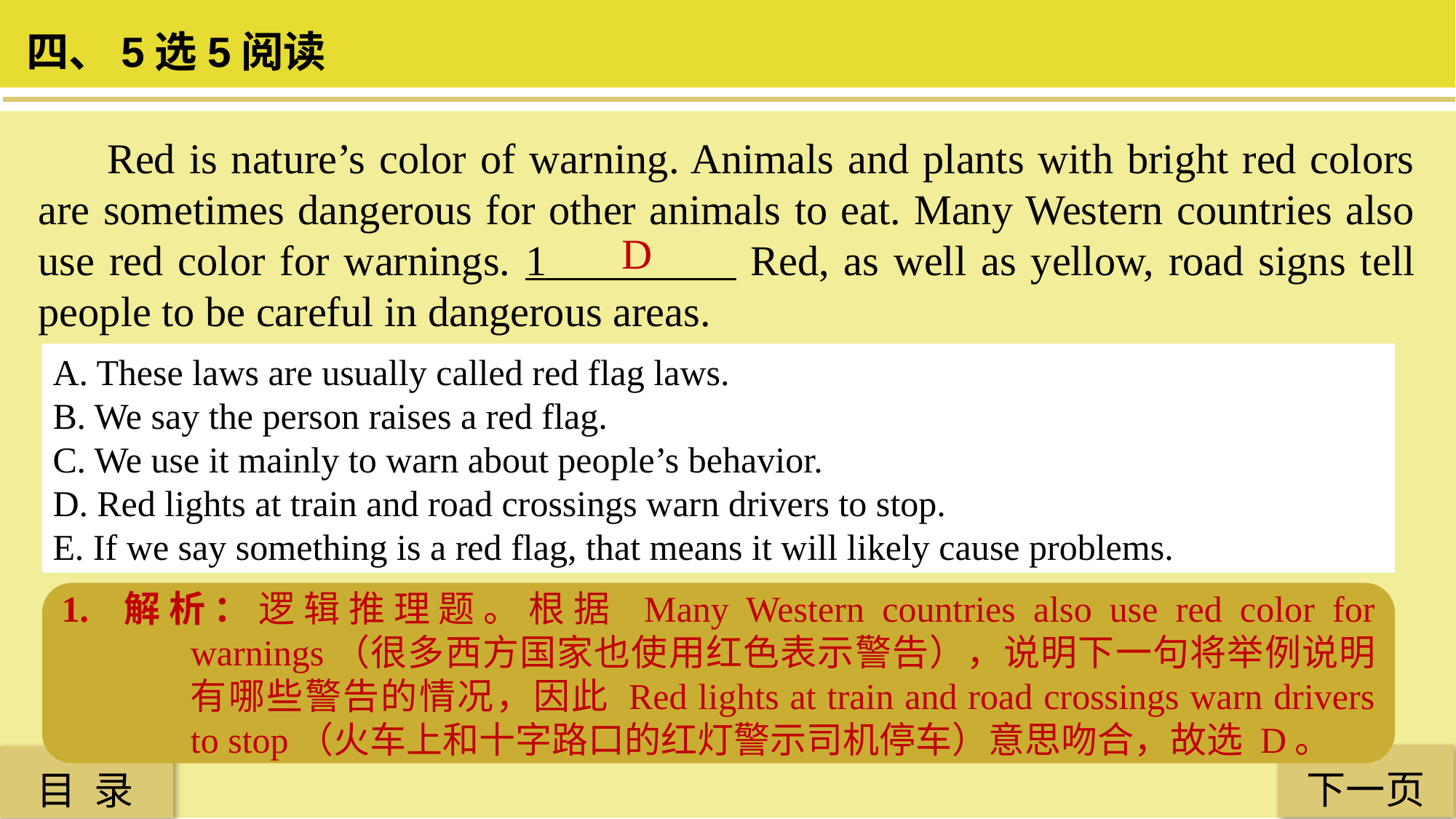

四、5选5阅读
     Red is nature’s color of warning. Animals and plants with bright red colors are sometimes dangerous for other animals to eat. Many Western countries also use red color for warnings. 1              Red, as well as yellow, road signs tell people to be careful in dangerous areas.
D
A. These laws are usually called red flag laws.
B. We say the person raises a red flag.
C. We use it mainly to warn about people’s behavior.
D. Red lights at train and road crossings warn drivers to stop.
E. If we say something is a red flag, that means it will likely cause problems.
1. 解析：逻辑推理题。根据 Many Western countries also use red color for warnings（很多西方国家也使用红色表示警告），说明下一句将举例说明有哪些警告的情况，因此 Red lights at train and road crossings warn drivers to stop（火车上和十字路口的红灯警示司机停车）意思吻合，故选 D。